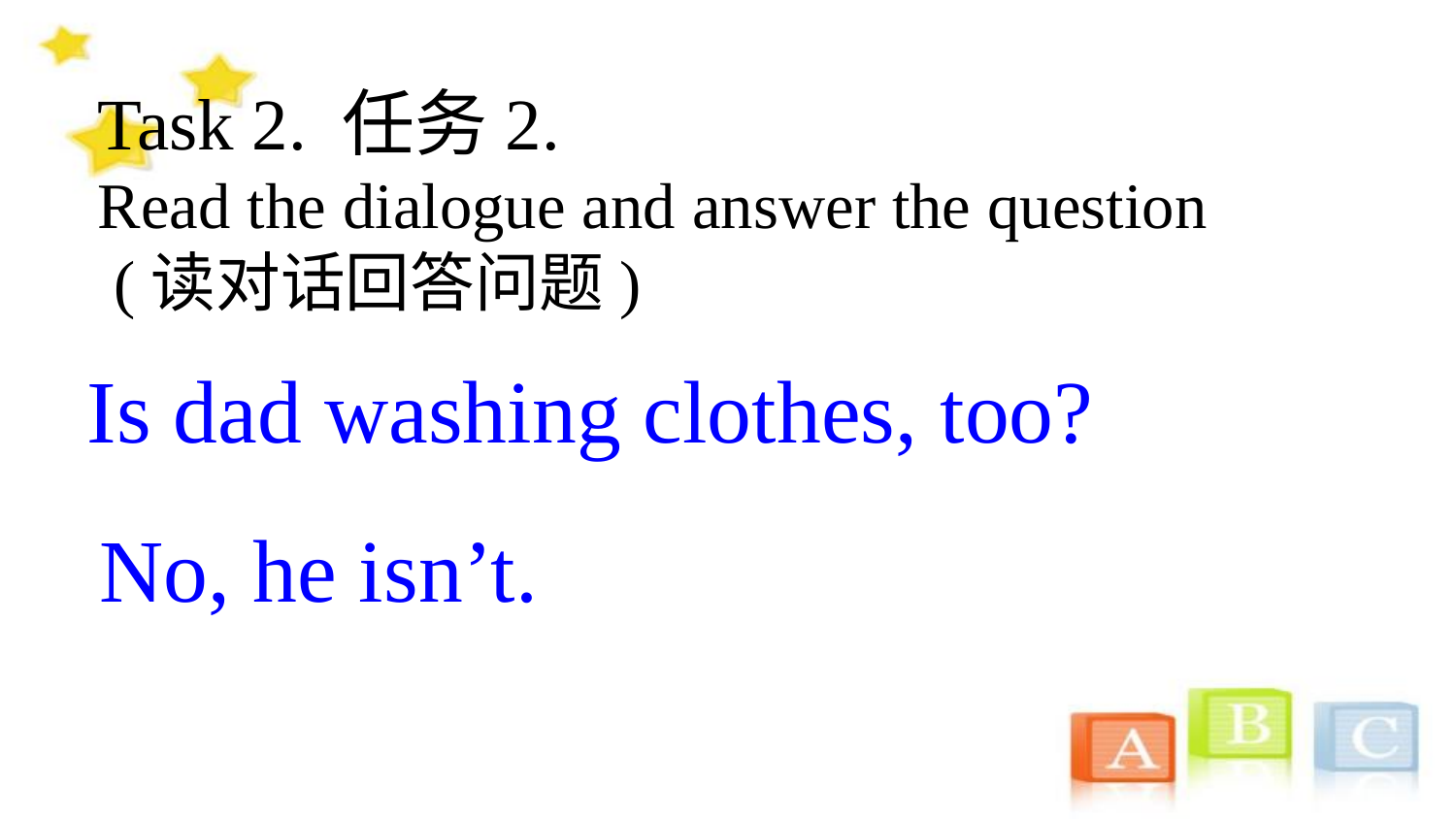

Task 2. 任务2.
Read the dialogue and answer the question
 (读对话回答问题)
Is dad washing clothes, too?
No, he isn’t.